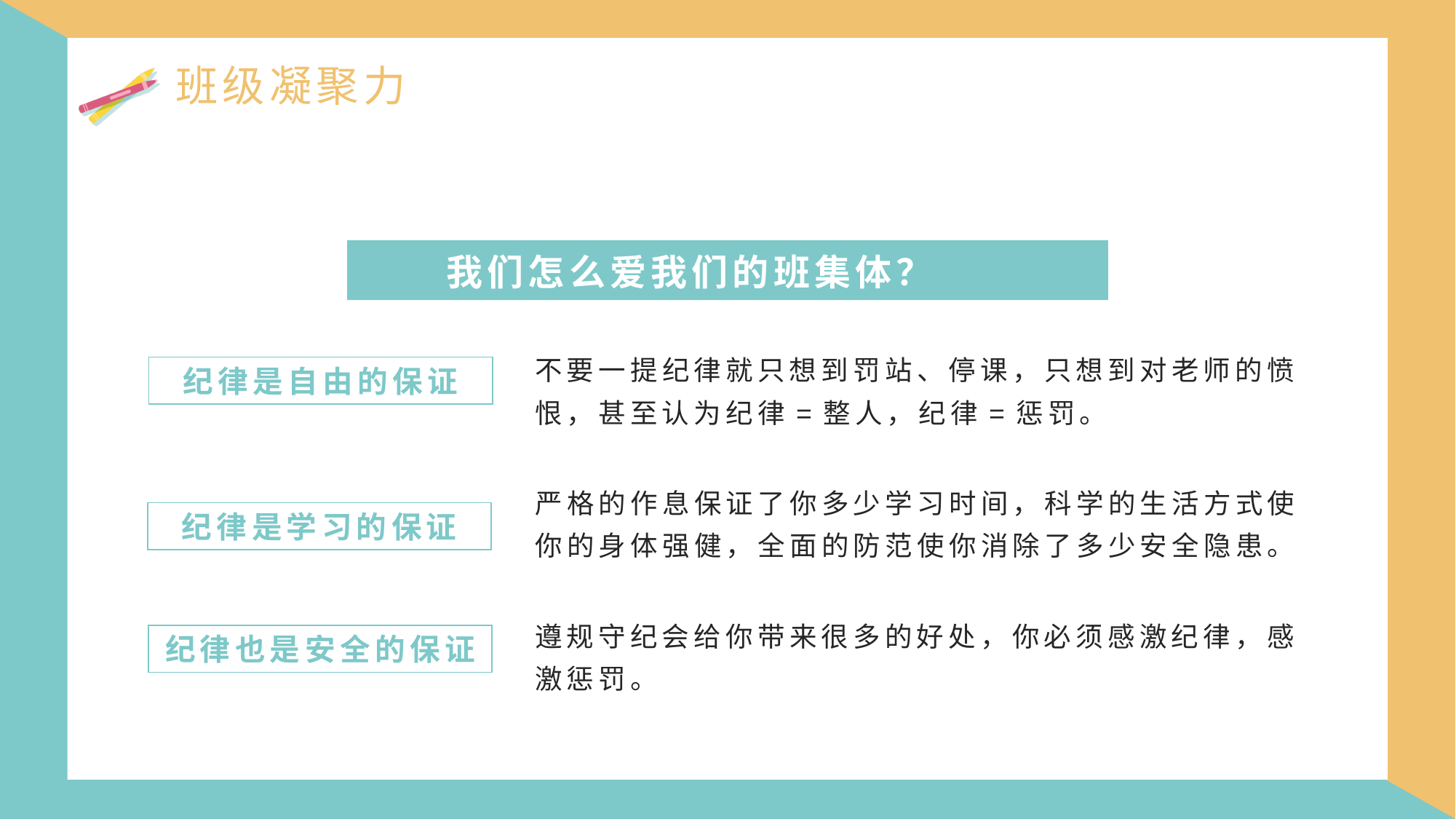

我们怎么爱我们的班集体？
不要一提纪律就只想到罚站、停课，只想到对老师的愤恨，甚至认为纪律=整人，纪律=惩罚。
纪律是自由的保证
严格的作息保证了你多少学习时间，科学的生活方式使你的身体强健，全面的防范使你消除了多少安全隐患。
纪律是学习的保证
遵规守纪会给你带来很多的好处，你必须感激纪律，感激惩罚。
纪律也是安全的保证